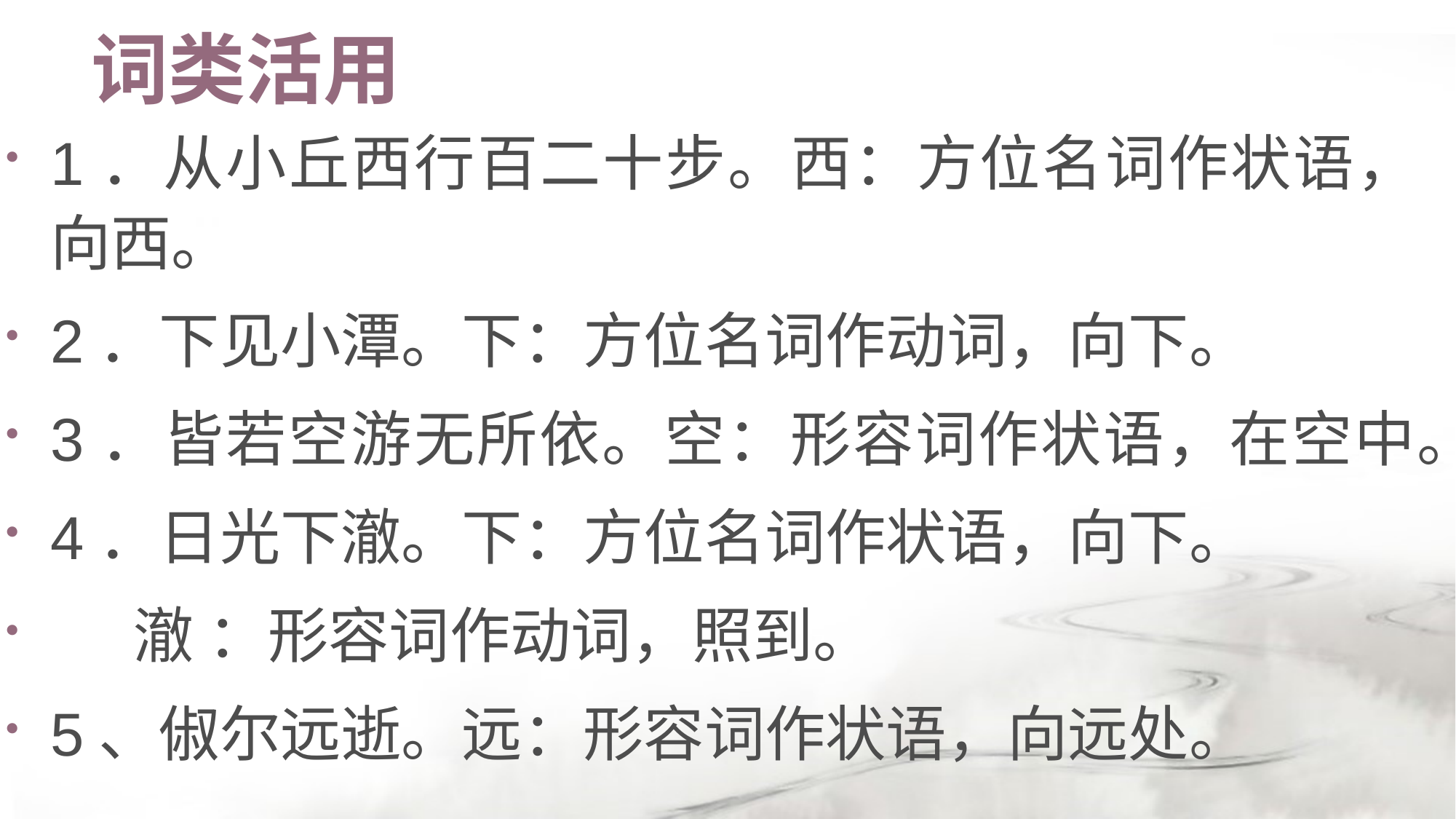

# 词类活用

1．从小丘西行百二十步。西：方位名词作状语，向西。
2．下见小潭。下：方位名词作动词，向下。
3．皆若空游无所依。空：形容词作状语，在空中。
4．日光下澈。下：方位名词作状语，向下。
     澈 ：形容词作动词，照到。
5、俶尔远逝。远：形容词作状语，向远处。